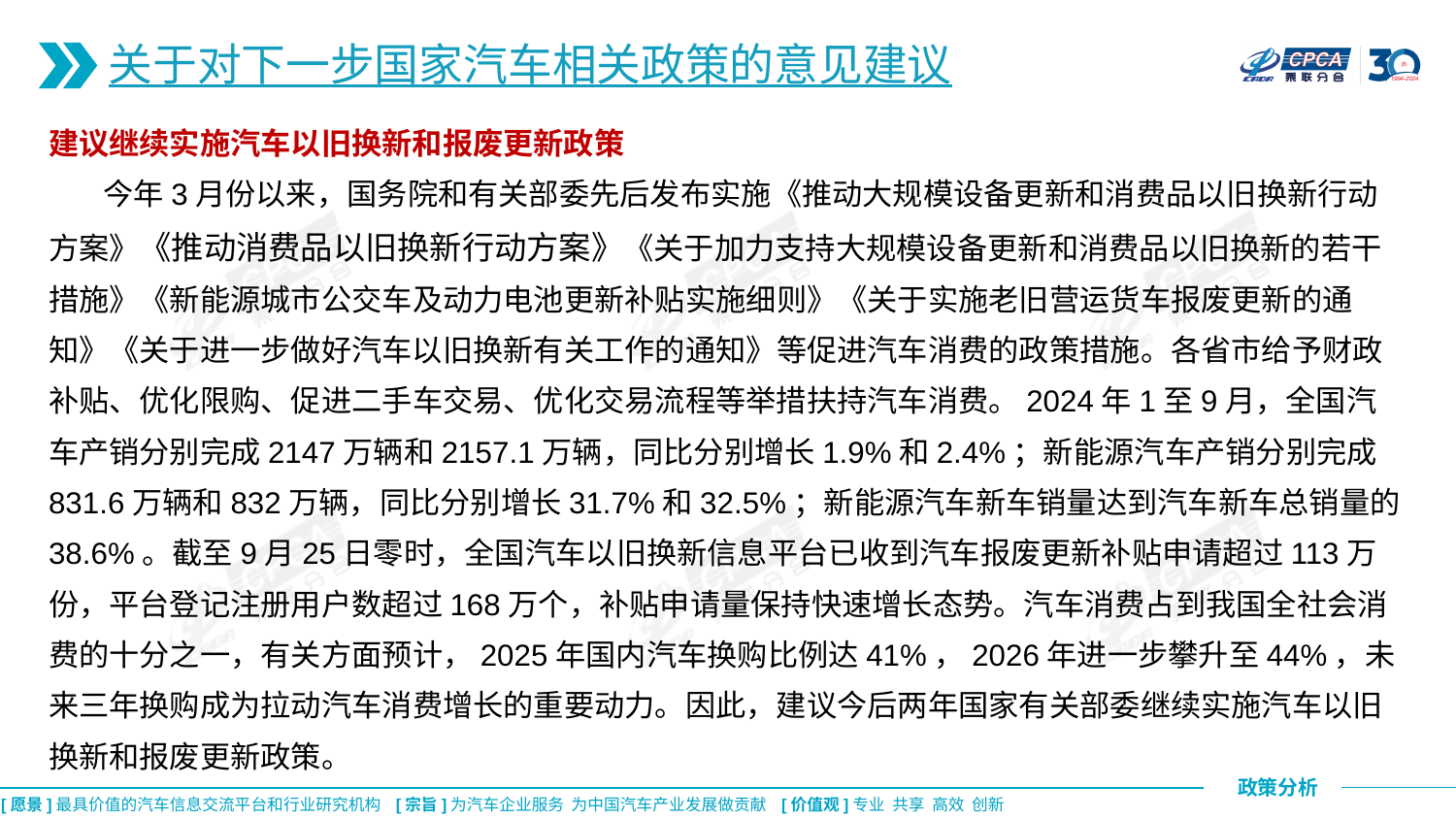

关于对下一步国家汽车相关政策的意见建议
建议继续实施汽车以旧换新和报废更新政策
       今年3月份以来，国务院和有关部委先后发布实施《推动大规模设备更新和消费品以旧换新行动方案》《推动消费品以旧换新行动方案》《关于加力支持大规模设备更新和消费品以旧换新的若干措施》《新能源城市公交车及动力电池更新补贴实施细则》《关于实施老旧营运货车报废更新的通知》《关于进一步做好汽车以旧换新有关工作的通知》等促进汽车消费的政策措施。各省市给予财政补贴、优化限购、促进二手车交易、优化交易流程等举措扶持汽车消费。2024年1至9月，全国汽车产销分别完成2147万辆和2157.1万辆，同比分别增长1.9%和2.4%；新能源汽车产销分别完成831.6万辆和832万辆，同比分别增长31.7%和32.5%；新能源汽车新车销量达到汽车新车总销量的38.6%。截至9月25日零时，全国汽车以旧换新信息平台已收到汽车报废更新补贴申请超过113万份，平台登记注册用户数超过168万个，补贴申请量保持快速增长态势。汽车消费占到我国全社会消费的十分之一，有关方面预计，2025年国内汽车换购比例达41%，2026年进一步攀升至44%，未来三年换购成为拉动汽车消费增长的重要动力。因此，建议今后两年国家有关部委继续实施汽车以旧换新和报废更新政策。